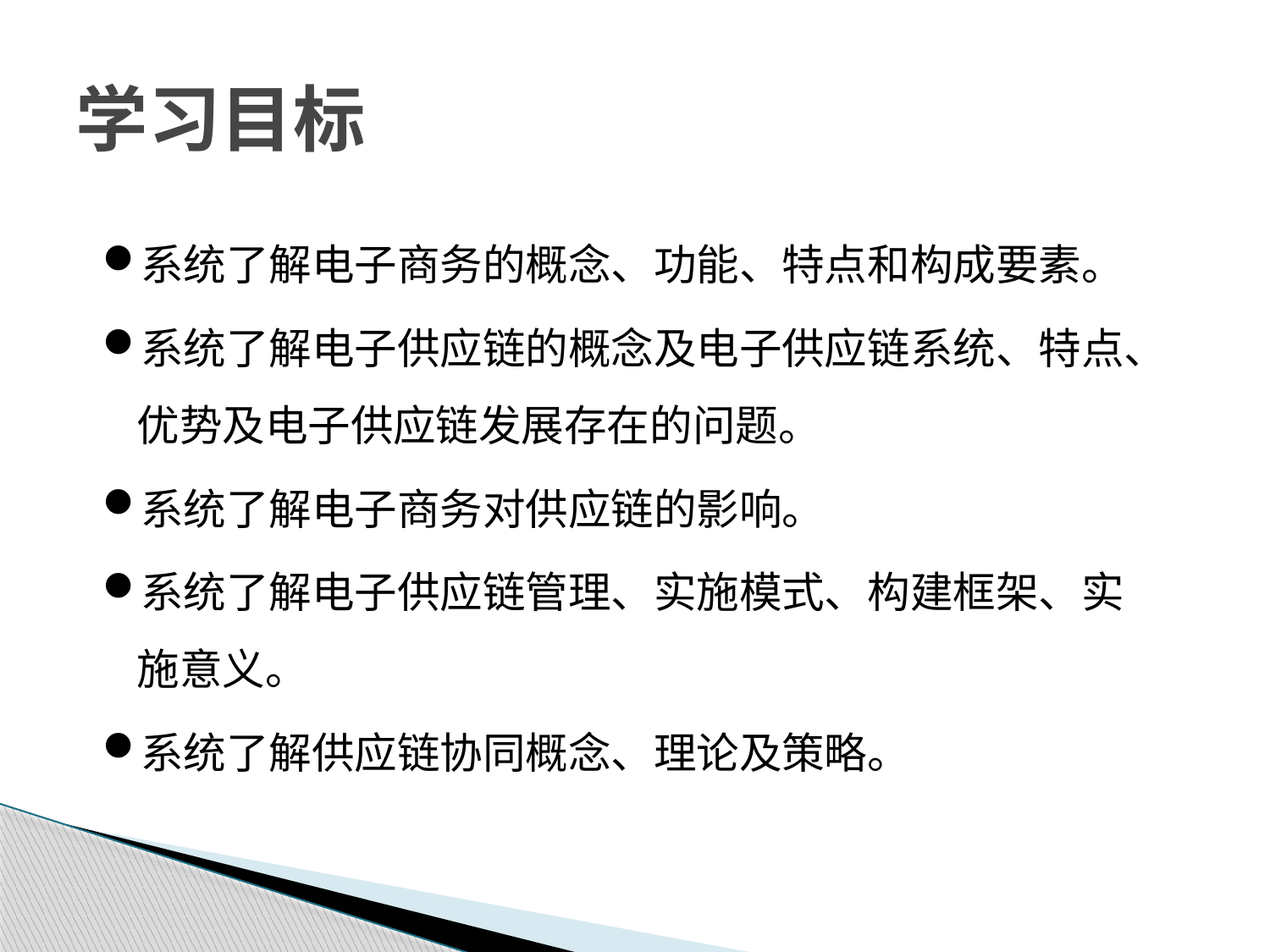

# 学习目标
系统了解电子商务的概念、功能、特点和构成要素。
系统了解电子供应链的概念及电子供应链系统、特点、优势及电子供应链发展存在的问题。
系统了解电子商务对供应链的影响。
系统了解电子供应链管理、实施模式、构建框架、实施意义。
系统了解供应链协同概念、理论及策略。